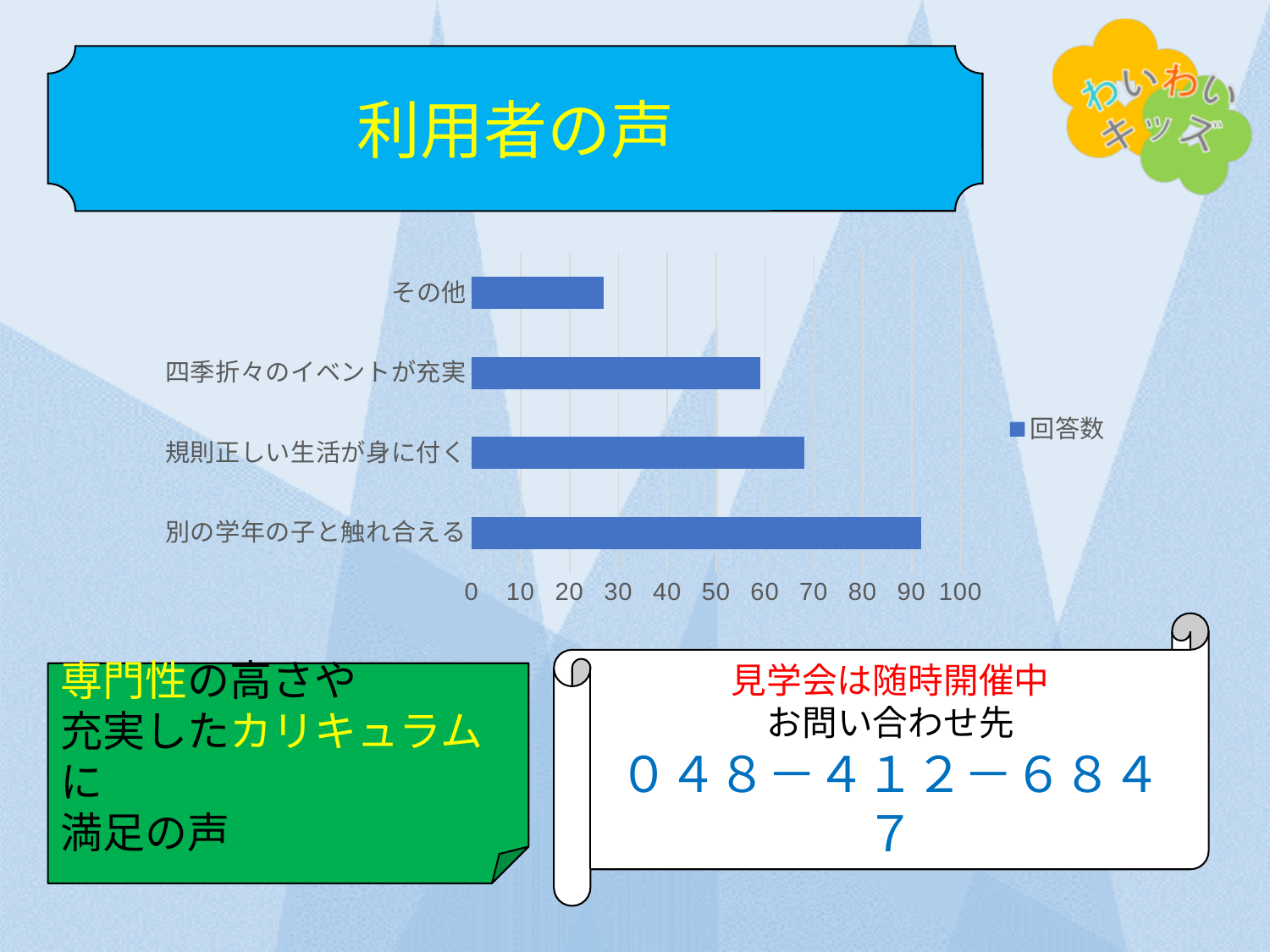

利用者の声

### Chart

| Category | 回答数 |
|---|---|
| 別の学年の子と触れ合える | 92.0 |
| 規則正しい生活が身に付く | 68.0 |
| 四季折々のイベントが充実 | 59.0 |
| その他 | 27.0 |
見学会は随時開催中
お問い合わせ先
０４８－４１２－６８４７
専門性の高さや
充実したカリキュラムに
満足の声